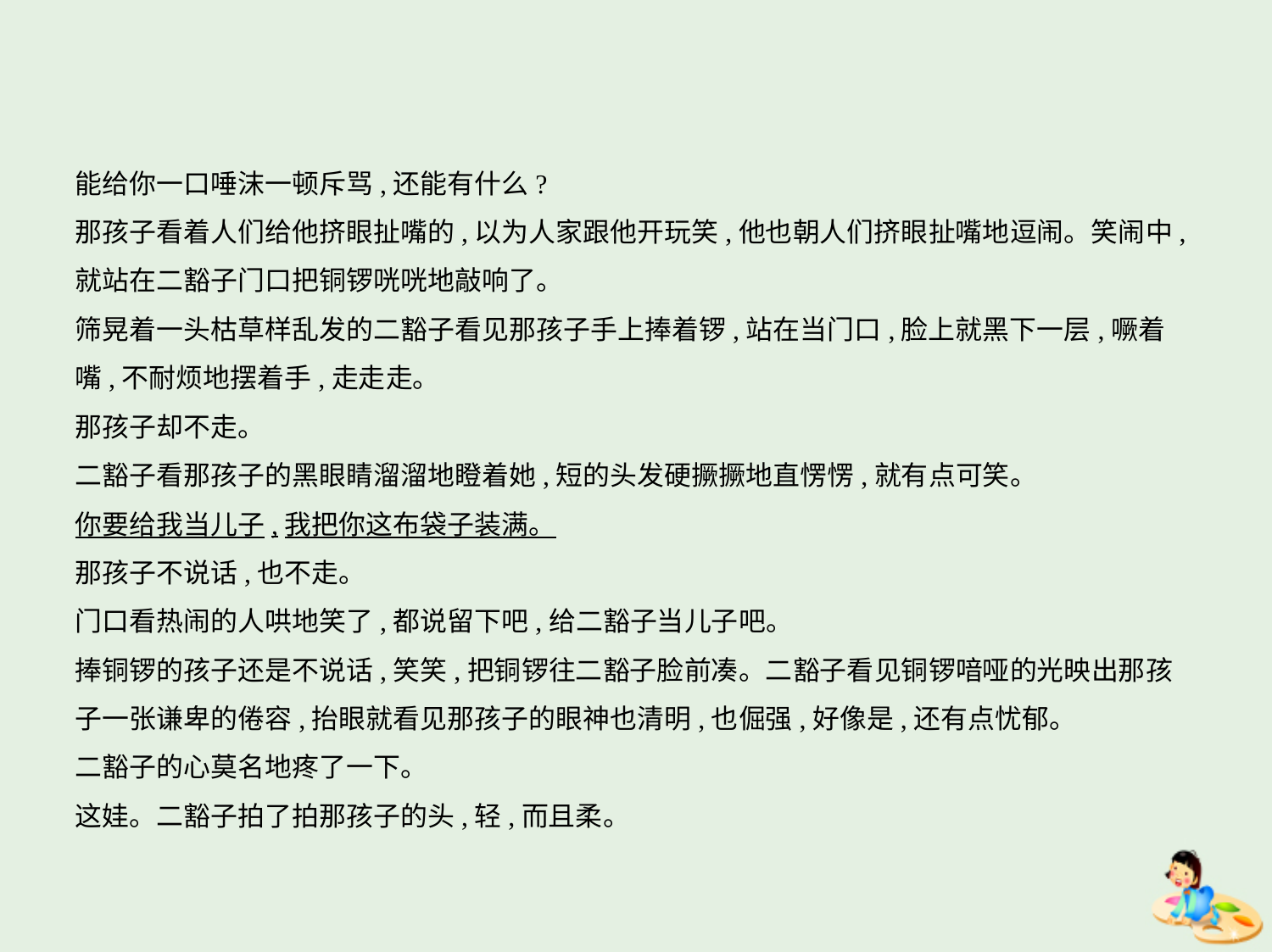

能给你一口唾沫一顿斥骂,还能有什么?
那孩子看着人们给他挤眼扯嘴的,以为人家跟他开玩笑,他也朝人们挤眼扯嘴地逗闹。笑闹中,
就站在二豁子门口把铜锣咣咣地敲响了。
筛晃着一头枯草样乱发的二豁子看见那孩子手上捧着锣,站在当门口,脸上就黑下一层,噘着
嘴,不耐烦地摆着手,走走走。
那孩子却不走。
二豁子看那孩子的黑眼睛溜溜地瞪着她,短的头发硬撅撅地直愣愣,就有点可笑。
你要给我当儿子,我把你这布袋子装满。
那孩子不说话,也不走。
门口看热闹的人哄地笑了,都说留下吧,给二豁子当儿子吧。
捧铜锣的孩子还是不说话,笑笑,把铜锣往二豁子脸前凑。二豁子看见铜锣喑哑的光映出那孩
子一张谦卑的倦容,抬眼就看见那孩子的眼神也清明,也倔强,好像是,还有点忧郁。
二豁子的心莫名地疼了一下。
这娃。二豁子拍了拍那孩子的头,轻,而且柔。